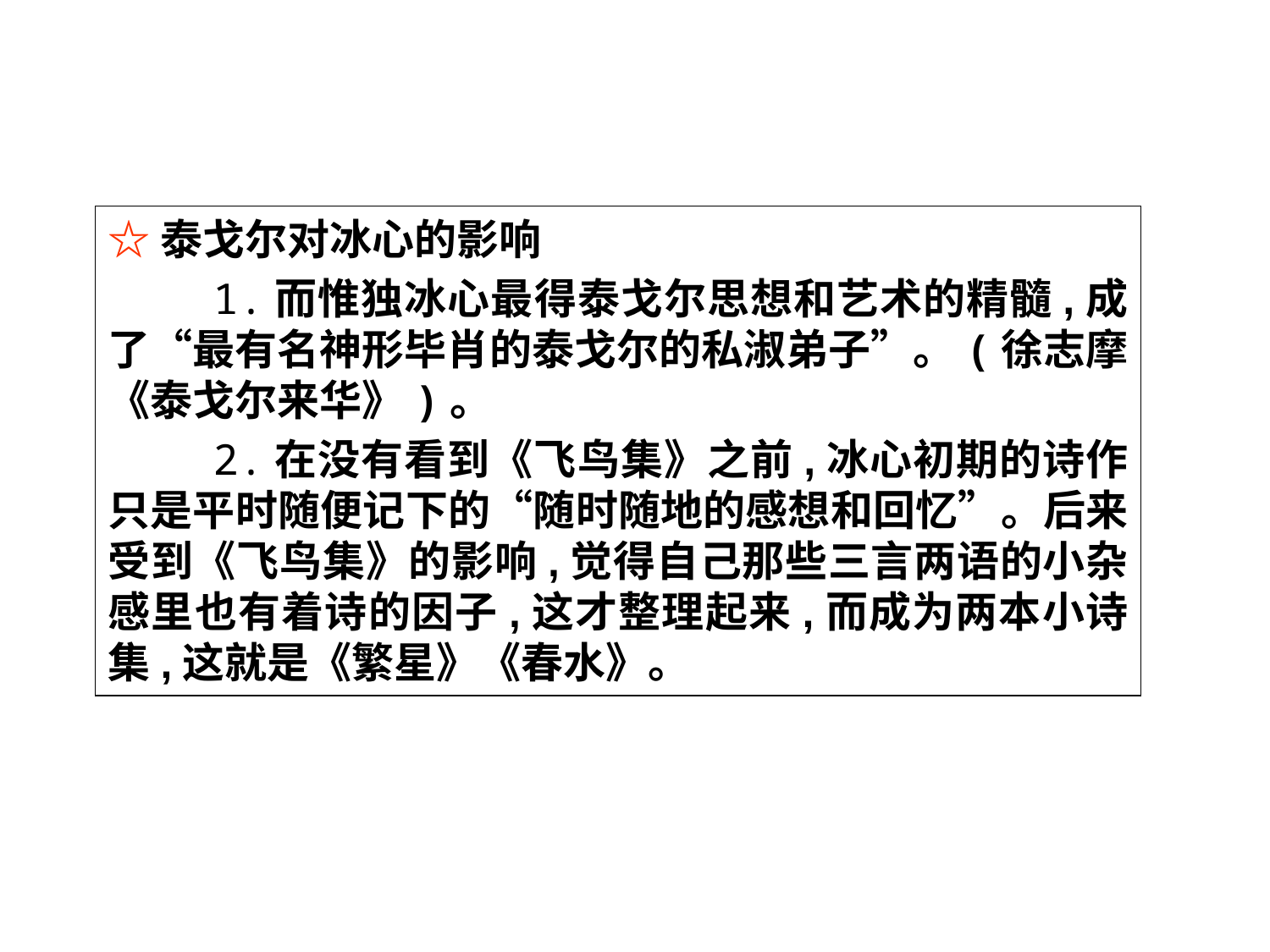

☆泰戈尔对冰心的影响
    1.而惟独冰心最得泰戈尔思想和艺术的精髓,成了“最有名神形毕肖的泰戈尔的私淑弟子”。(徐志摩《泰戈尔来华》)。
    2.在没有看到《飞鸟集》之前,冰心初期的诗作只是平时随便记下的“随时随地的感想和回忆”。后来受到《飞鸟集》的影响,觉得自己那些三言两语的小杂感里也有着诗的因子,这才整理起来,而成为两本小诗集,这就是《繁星》《春水》。